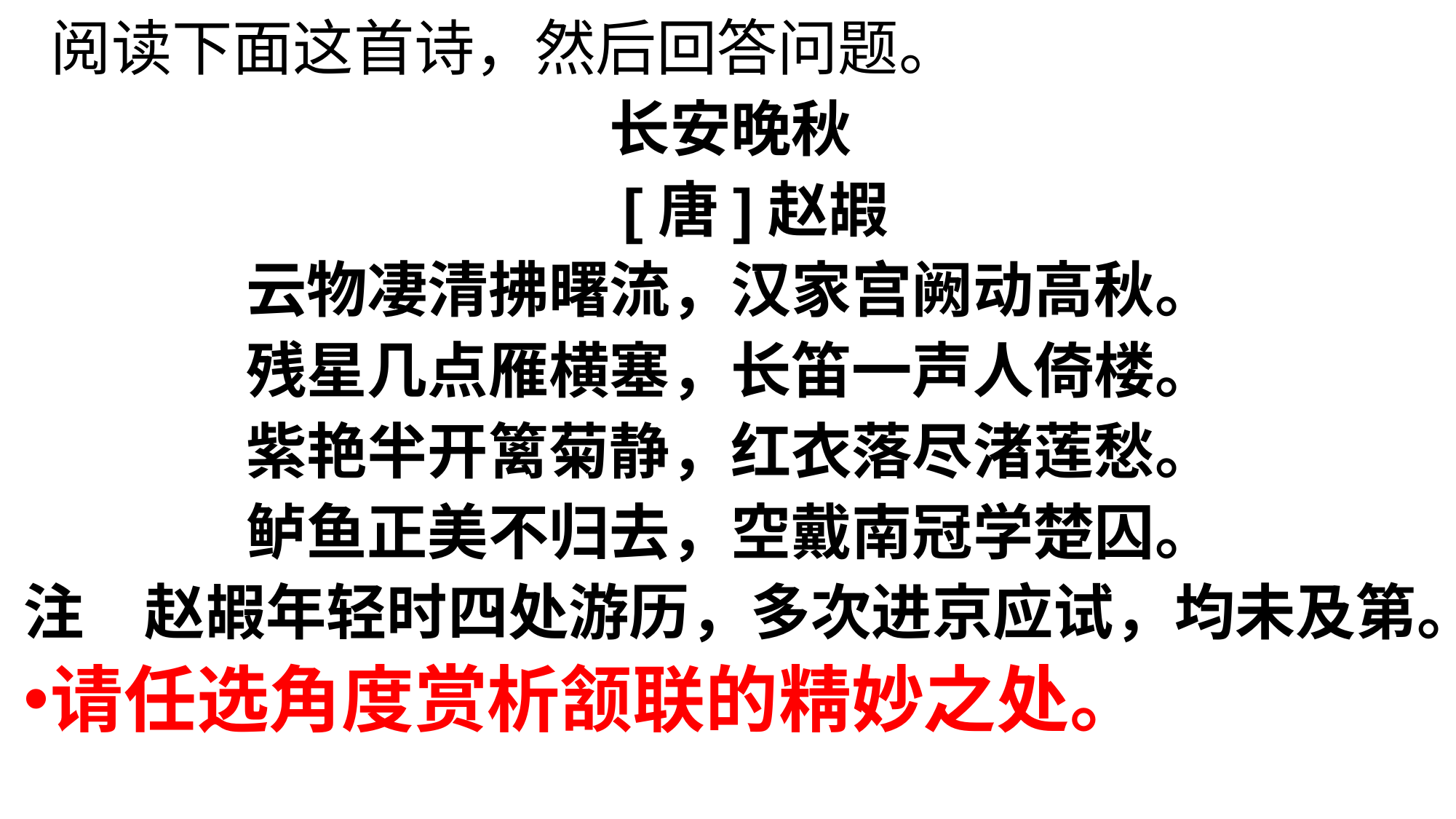

阅读下面这首诗，然后回答问题。
长安晚秋
   [唐]赵嘏
云物凄清拂曙流，汉家宫阙动高秋。
残星几点雁横塞，长笛一声人倚楼。
紫艳半开篱菊静，红衣落尽渚莲愁。
鲈鱼正美不归去，空戴南冠学楚囚。
注　赵嘏年轻时四处游历，多次进京应试，均未及第。
请任选角度赏析颔联的精妙之处。